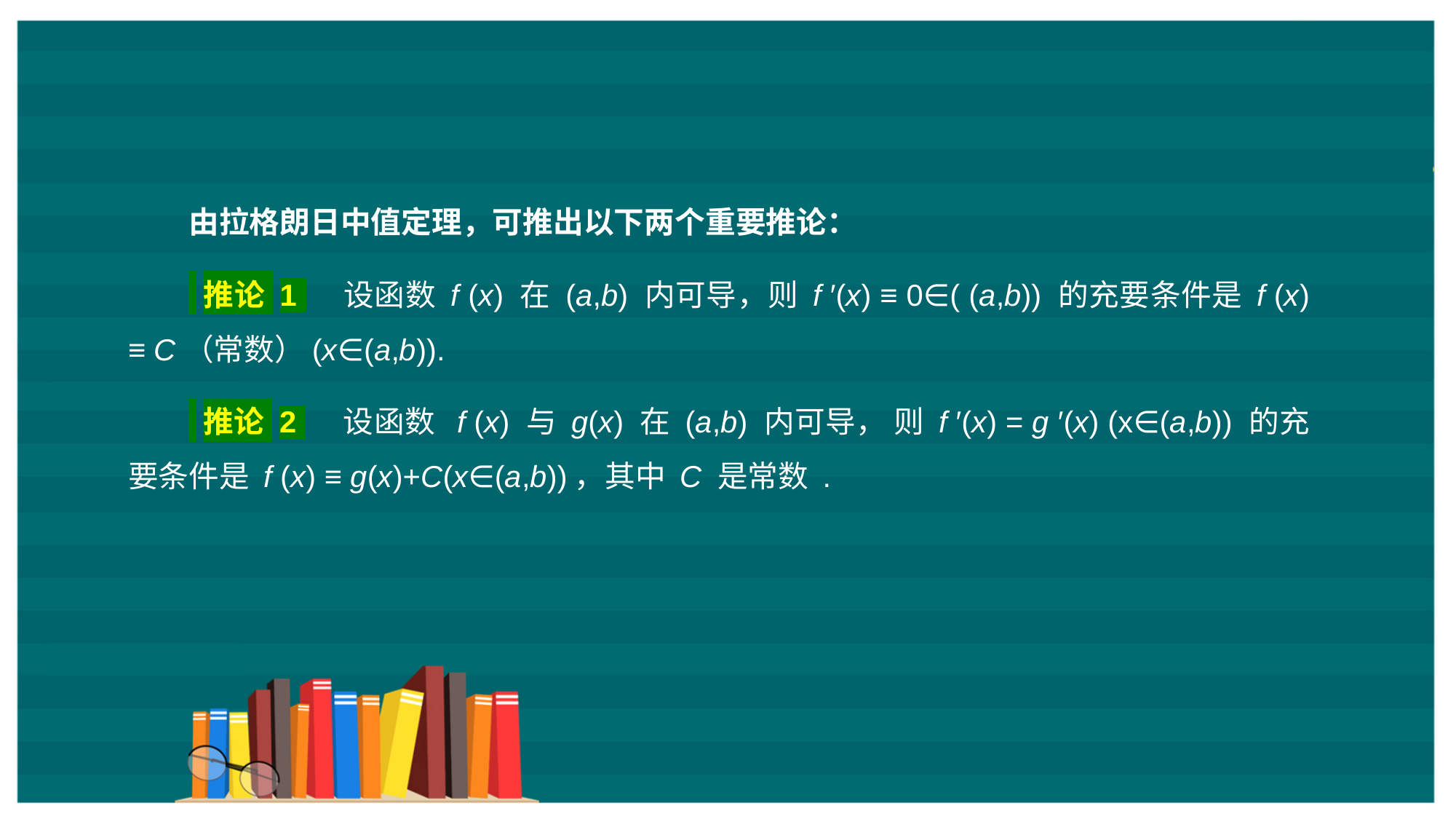

由拉格朗日中值定理，可推出以下两个重要推论：
 推论 1 　设函数 f (x) 在 (a,b) 内可导，则 f ′(x) ≡ 0∈( (a,b)) 的充要条件是 f (x) ≡ C（常数）(x∈(a,b)).
 推论 2 　设函数  f (x) 与 g(x) 在 (a,b) 内可导， 则 f ′(x) = g ′(x) (x∈(a,b)) 的充要条件是 f (x) ≡ g(x)+C(x∈(a,b))，其中 C 是常数 .